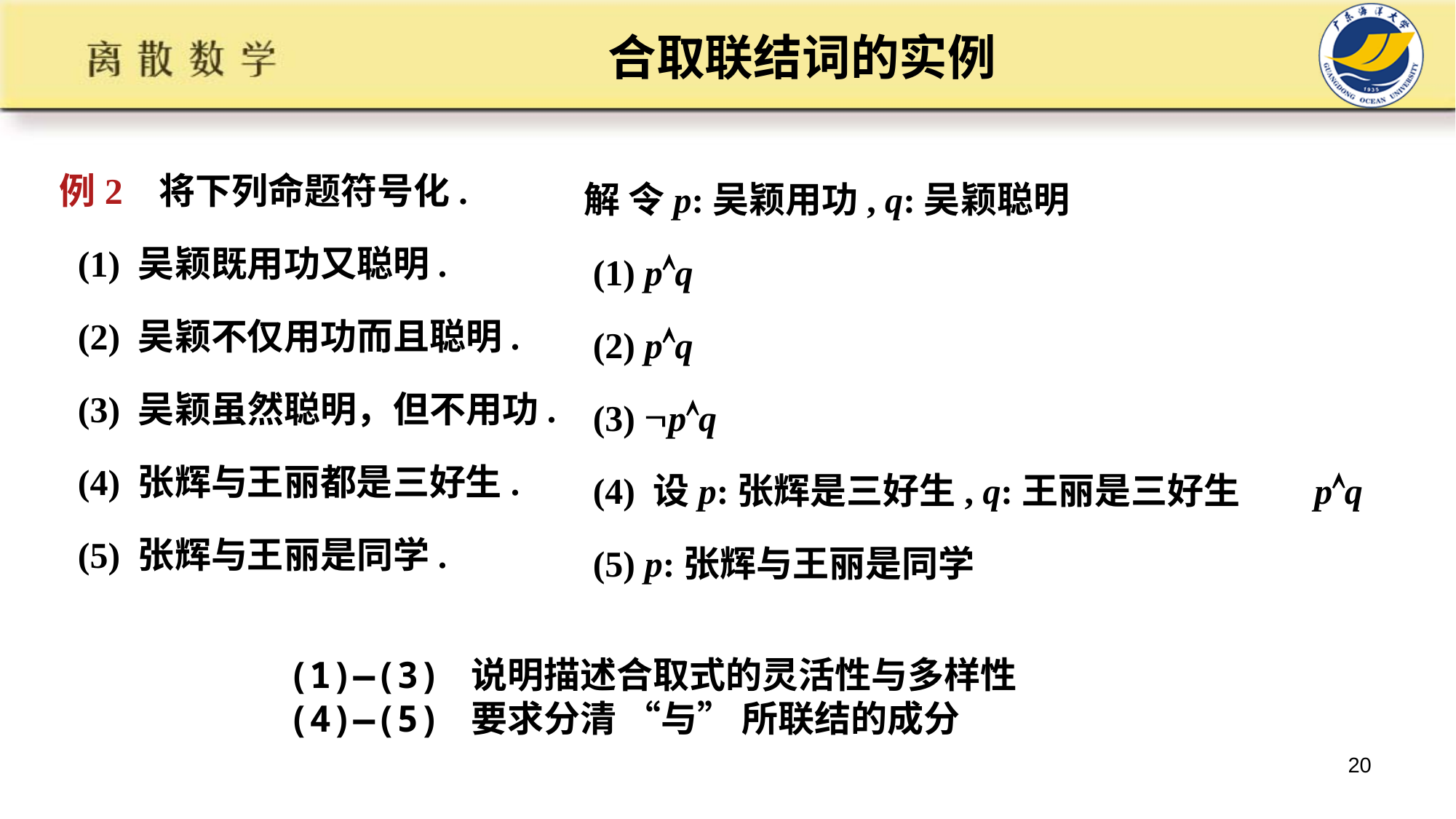

# 合取联结词的实例
例2   将下列命题符号化.
  (1) 吴颖既用功又聪明.
  (2) 吴颖不仅用功而且聪明.
  (3) 吴颖虽然聪明，但不用功.
  (4) 张辉与王丽都是三好生.
  (5) 张辉与王丽是同学.
解 令p:吴颖用功, q:吴颖聪明
 (1) p∧q
 (2) p∧q
 (3) ¬p∧q
 (4) 设p:张辉是三好生, q:王丽是三好生        p∧q
 (5) p:张辉与王丽是同学
(1)—(3) 说明描述合取式的灵活性与多样性
(4)—(5) 要求分清 “与” 所联结的成分
20